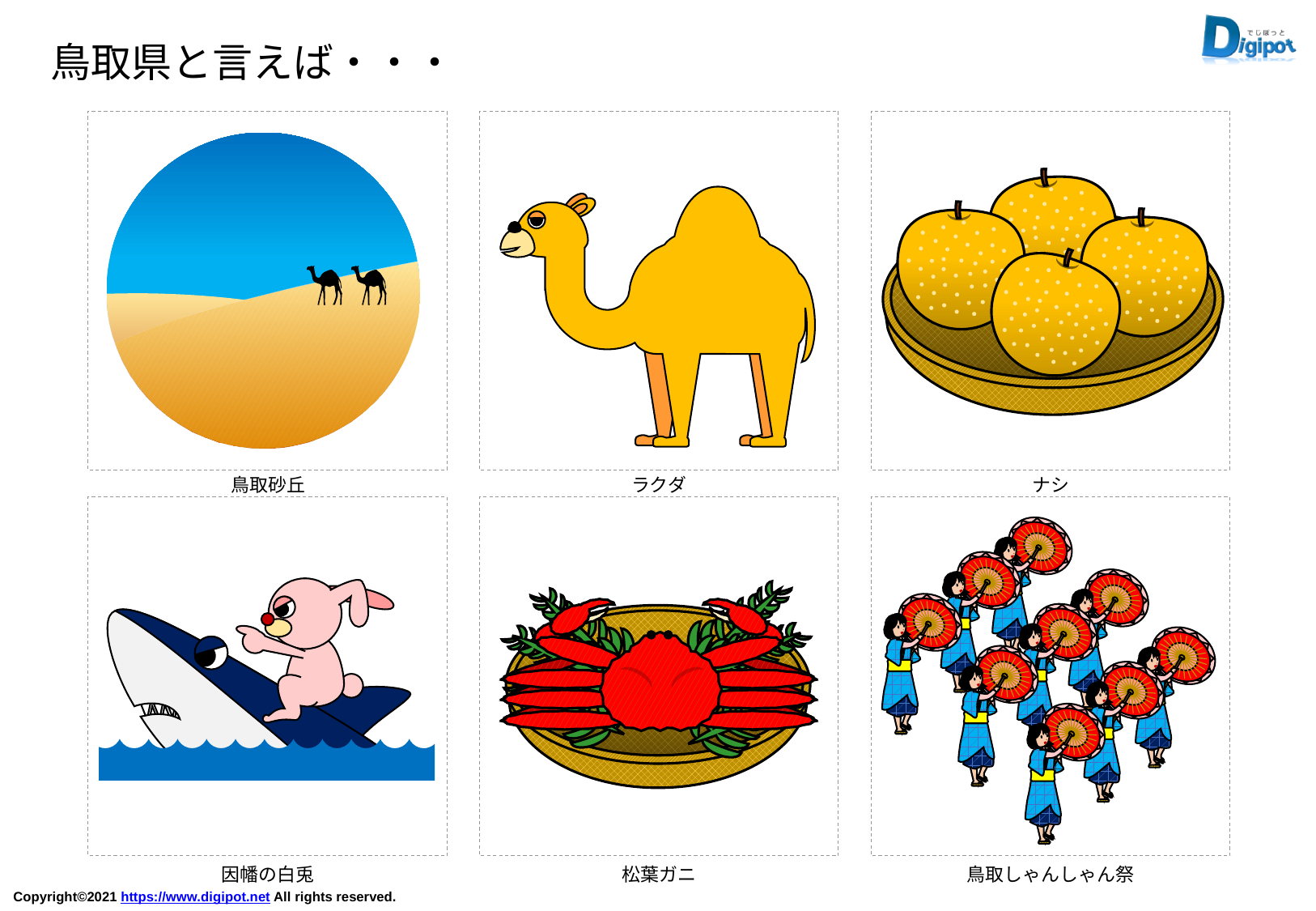

鳥取県と言えば・・・

鳥取砂丘
ラクダ
ナシ

因幡の白兎
松葉ガニ
鳥取しゃんしゃん祭